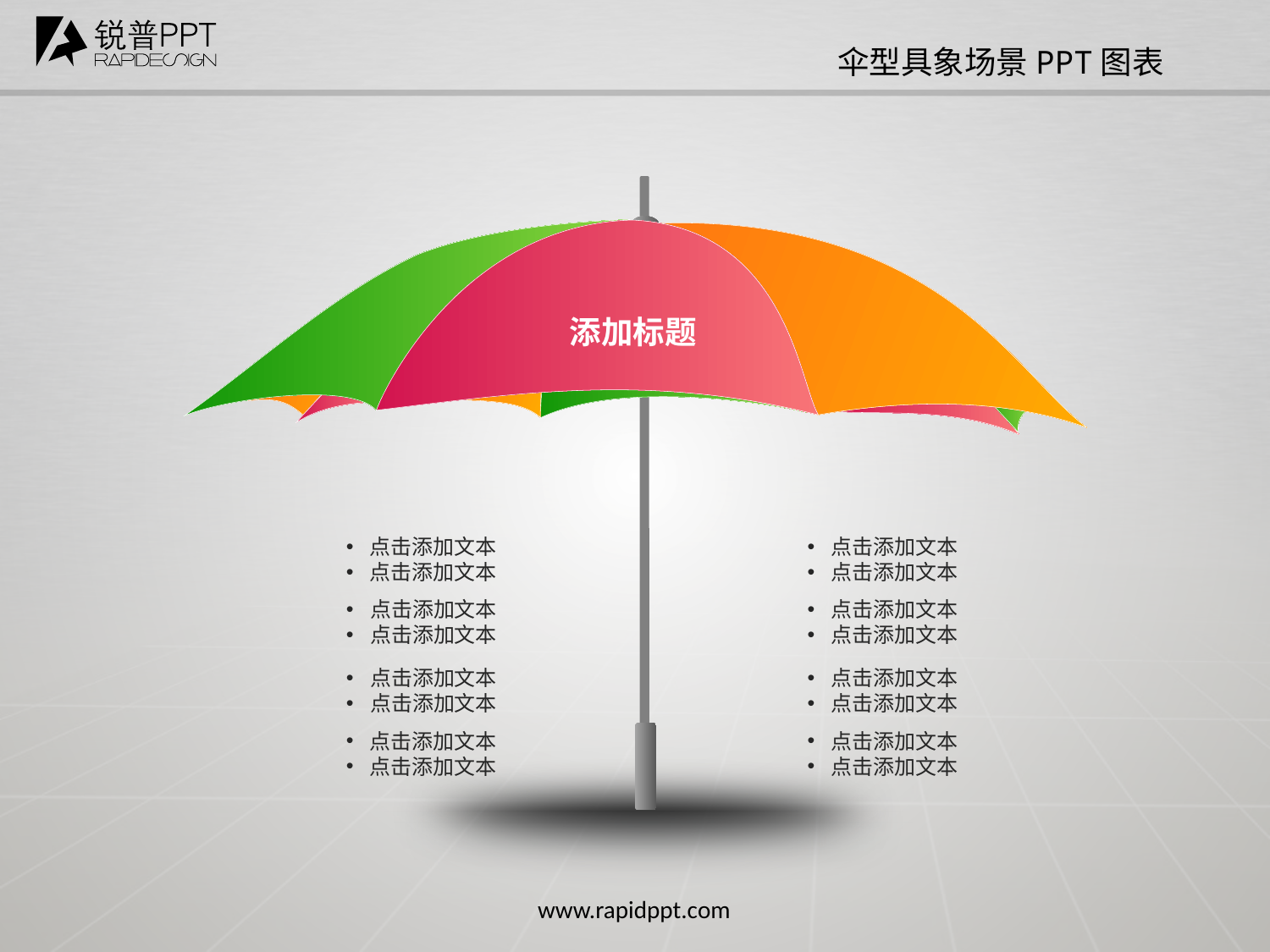

伞型具象场景PPT图表

添加标题
点击添加文本
点击添加文本
点击添加文本
点击添加文本
点击添加文本
点击添加文本
点击添加文本
点击添加文本
点击添加文本
点击添加文本
点击添加文本
点击添加文本
点击添加文本
点击添加文本
点击添加文本
点击添加文本

www.rapidppt.com